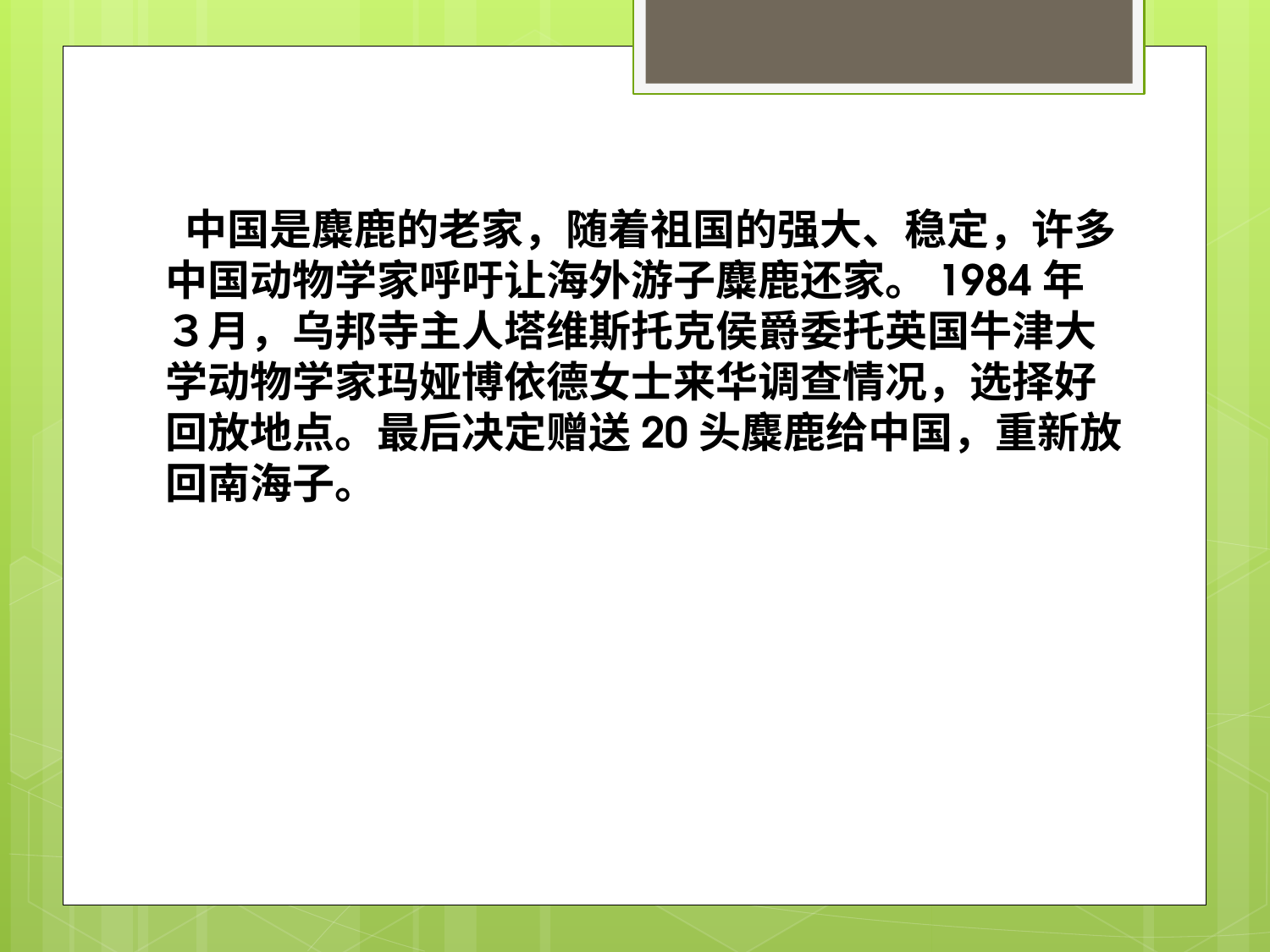

中国是麋鹿的老家，随着祖国的强大、稳定，许多中国动物学家呼吁让海外游子麋鹿还家。1984年３月，乌邦寺主人塔维斯托克侯爵委托英国牛津大学动物学家玛娅博依德女士来华调查情况，选择好回放地点。最后决定赠送20头麋鹿给中国，重新放回南海子。